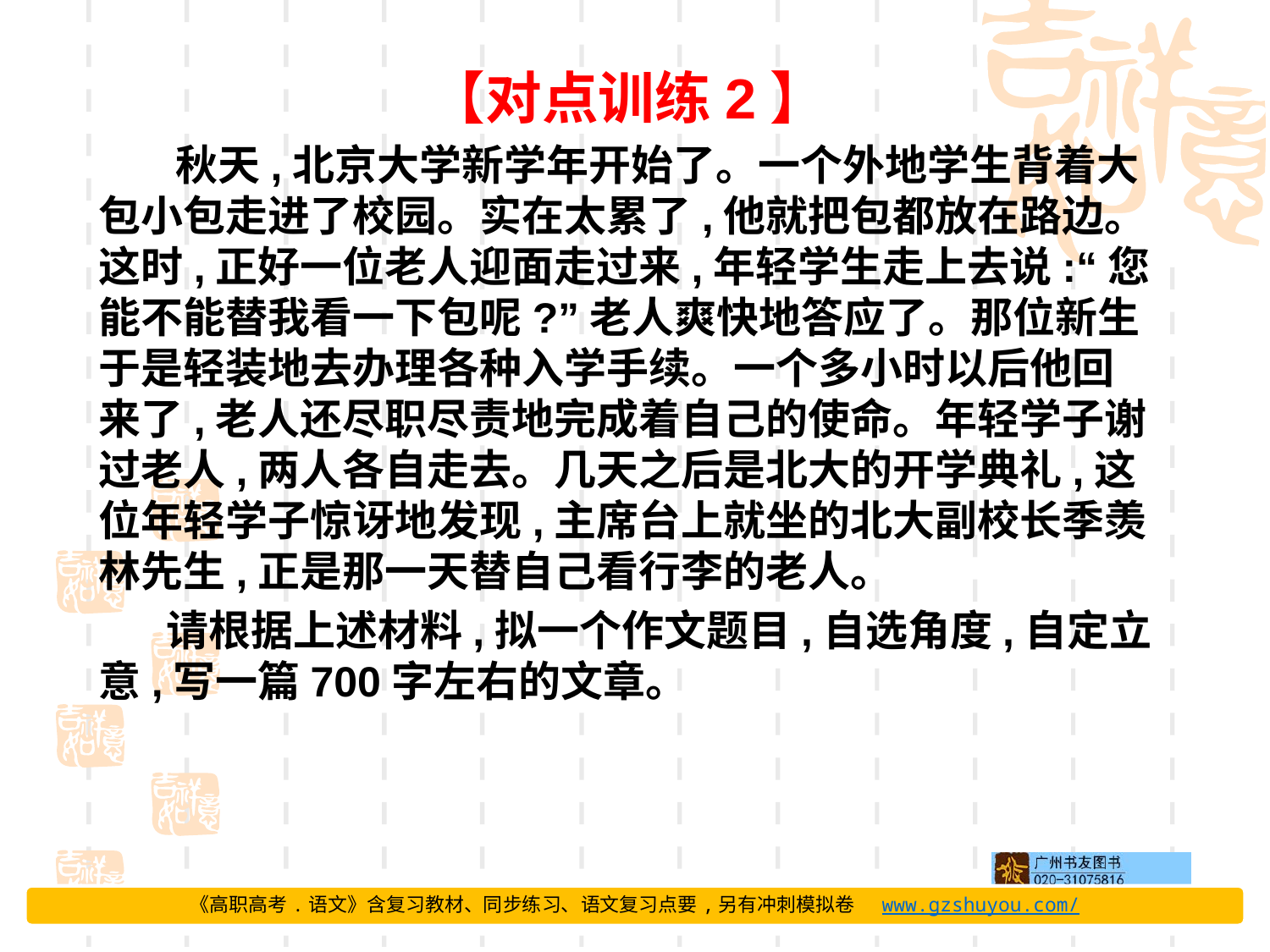

【对点训练2】
       秋天,北京大学新学年开始了。一个外地学生背着大包小包走进了校园。实在太累了,他就把包都放在路边。这时,正好一位老人迎面走过来,年轻学生走上去说:“您能不能替我看一下包呢?”老人爽快地答应了。那位新生于是轻装地去办理各种入学手续。一个多小时以后他回来了,老人还尽职尽责地完成着自己的使命。年轻学子谢过老人,两人各自走去。几天之后是北大的开学典礼,这位年轻学子惊讶地发现,主席台上就坐的北大副校长季羡林先生,正是那一天替自己看行李的老人。
      请根据上述材料,拟一个作文题目,自选角度,自定立意,写一篇700字左右的文章。